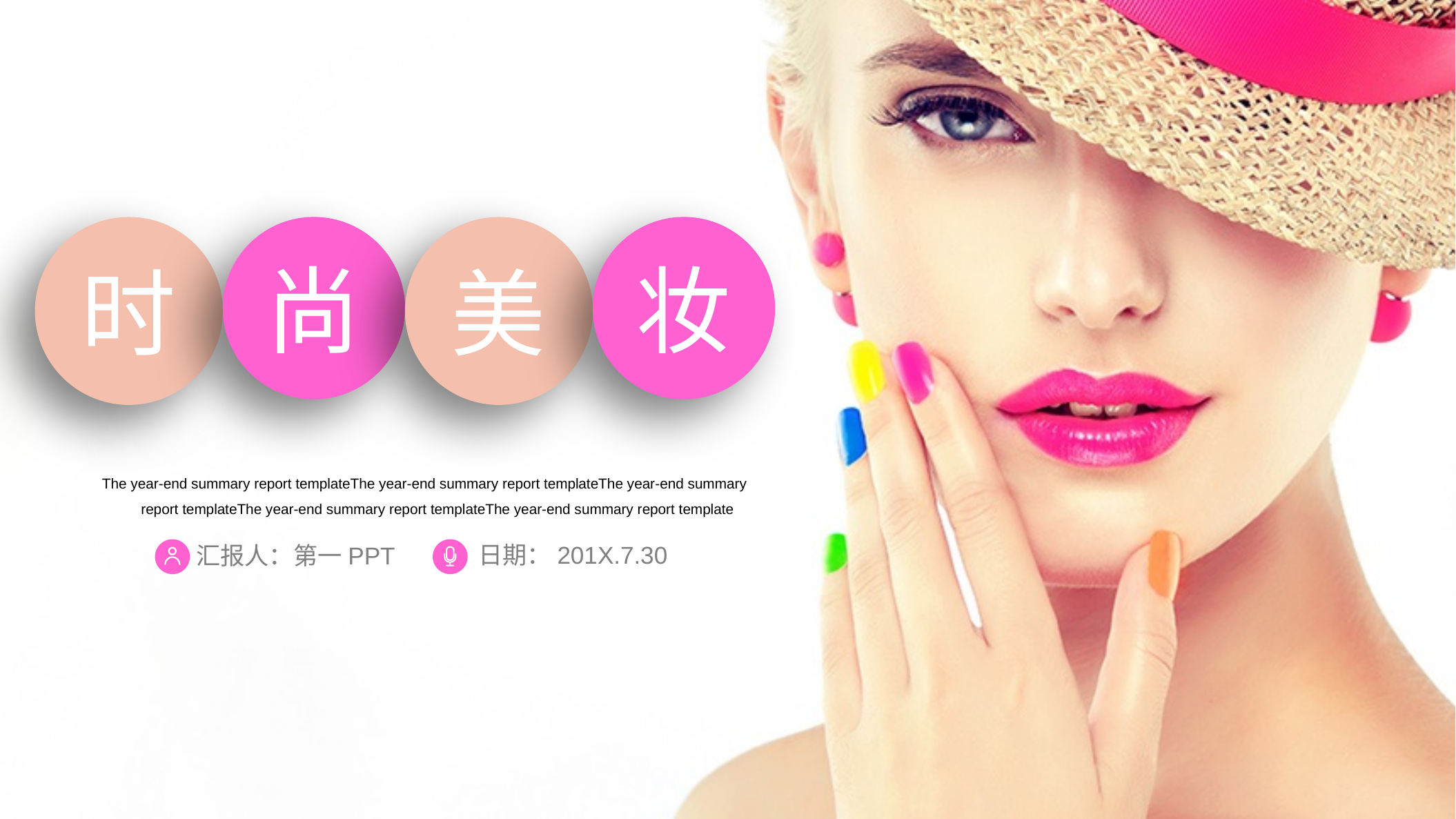

时

美

尚

妆
The year-end summary report templateThe year-end summary report templateThe year-end summary report templateThe year-end summary report templateThe year-end summary report template
日期：201X.7.30
汇报人：第一PPT